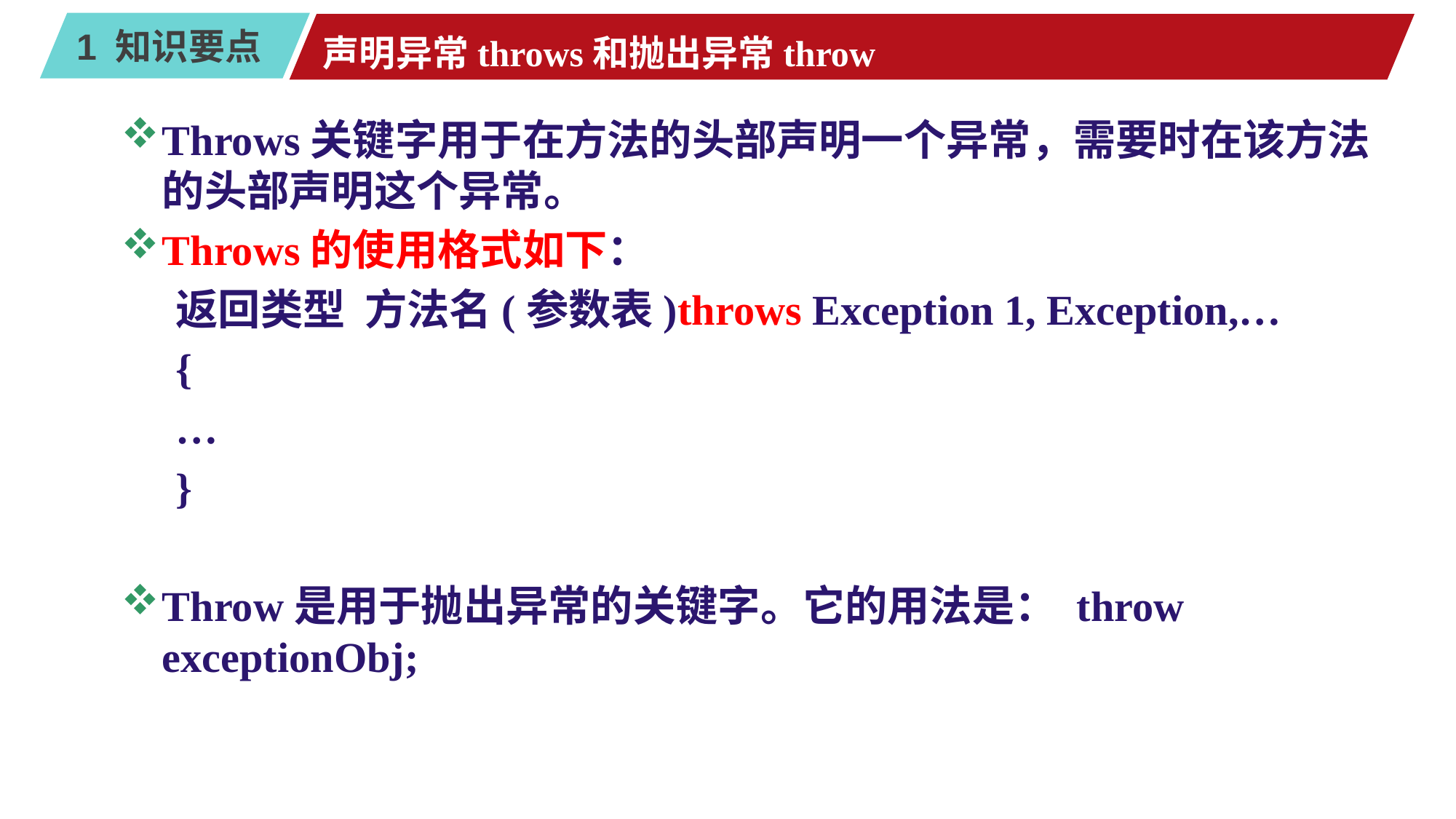

# 声明异常throws和抛出异常throw
Throws关键字用于在方法的头部声明一个异常，需要时在该方法的头部声明这个异常。
Throws的使用格式如下：
返回类型  方法名(参数表)throws Exception 1, Exception,…
{
…
}

Throw是用于抛出异常的关键字。它的用法是： throw exceptionObj;